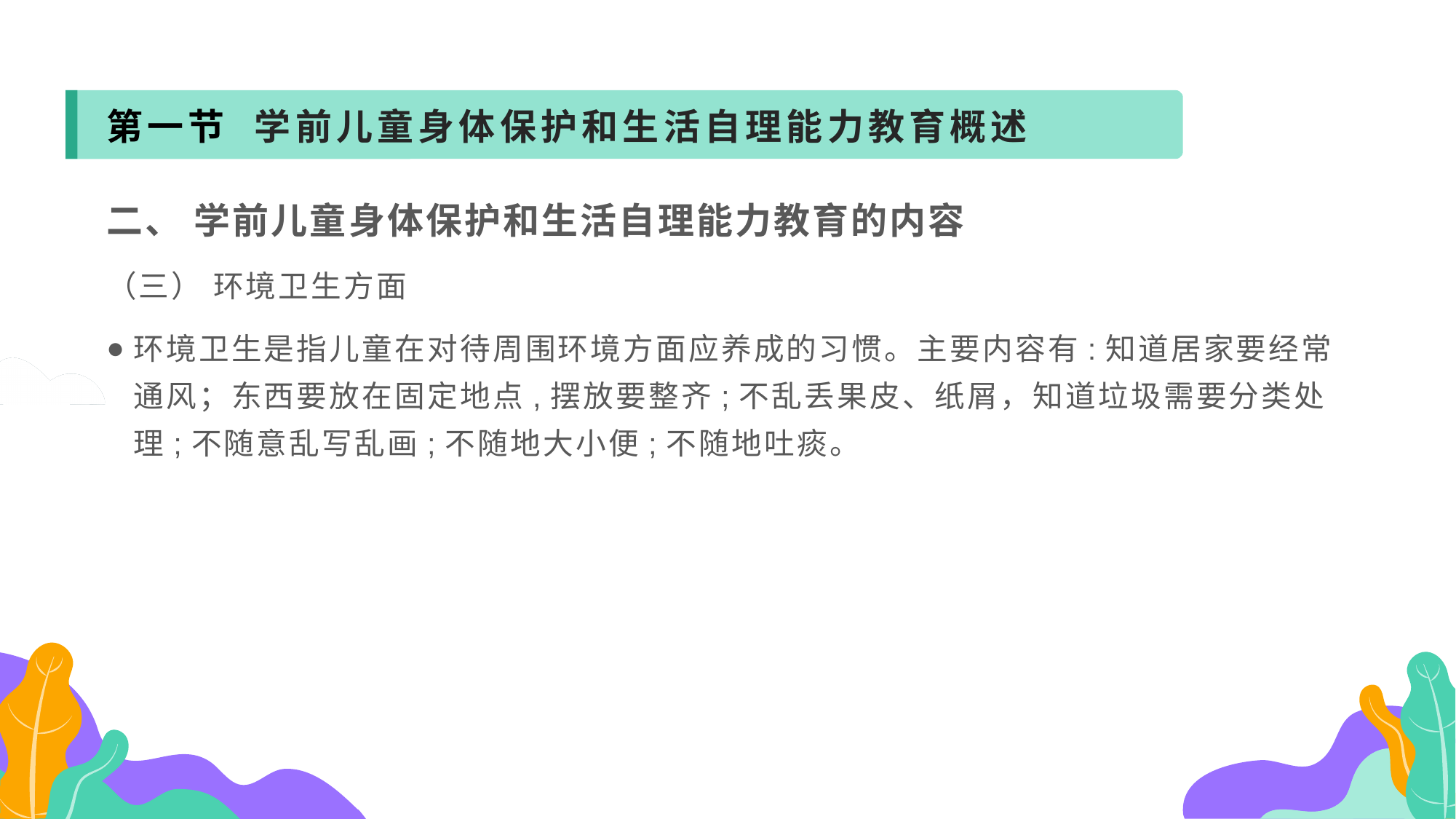

第一节  学前儿童身体保护和生活自理能力教育概述
二、 学前儿童身体保护和生活自理能力教育的内容
（三） 环境卫生方面
环境卫生是指儿童在对待周围环境方面应养成的习惯。主要内容有:知道居家要经常通风；东西要放在固定地点,摆放要整齐;不乱丢果皮、纸屑，知道垃圾需要分类处理;不随意乱写乱画;不随地大小便;不随地吐痰。